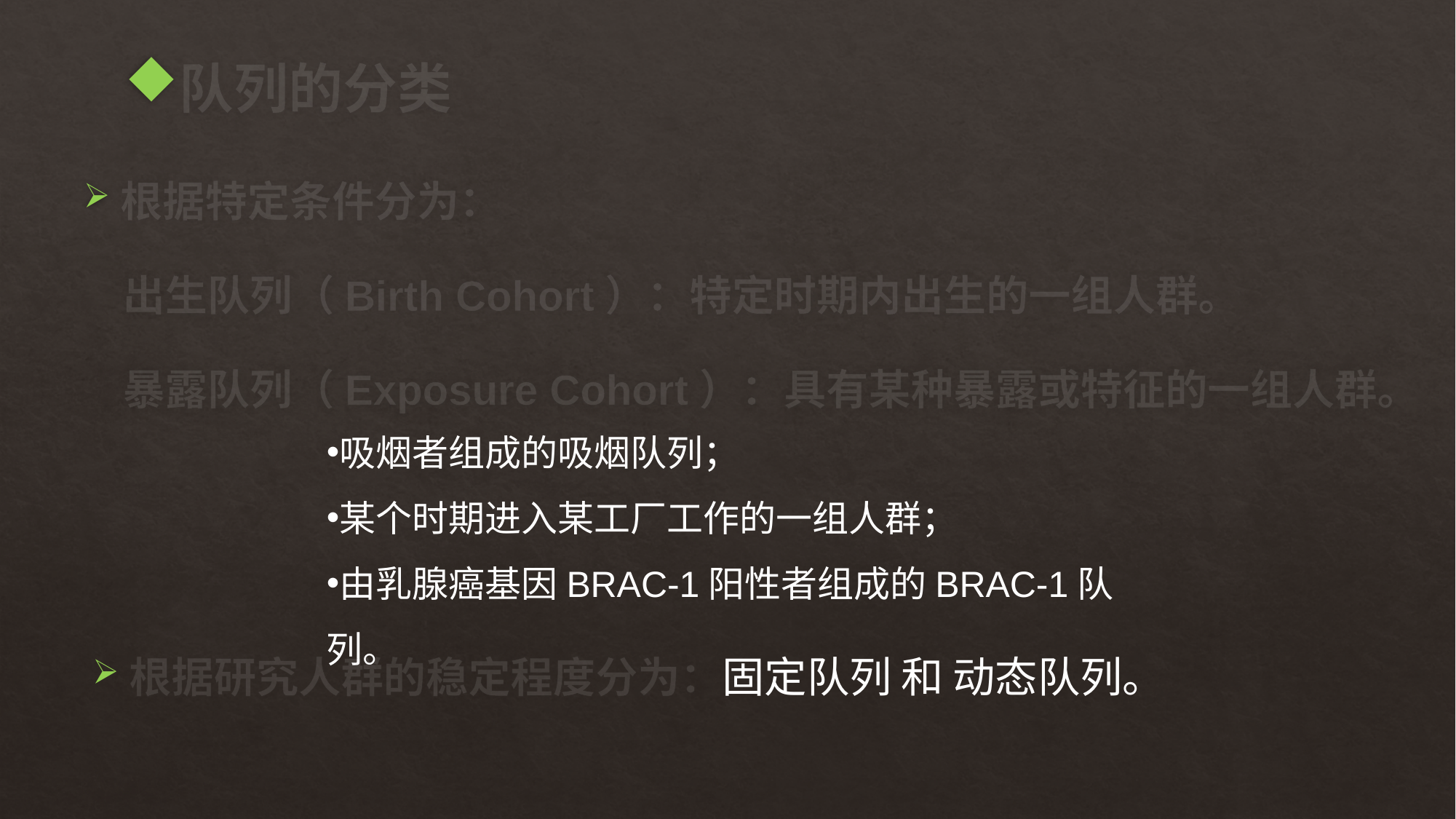

# 队列的分类
根据特定条件分为：
   出生队列（Birth Cohort）：特定时期内出生的一组人群。
   暴露队列（Exposure Cohort）：具有某种暴露或特征的一组人群。

吸烟者组成的吸烟队列；
某个时期进入某工厂工作的一组人群；
由乳腺癌基因BRAC-1阳性者组成的BRAC-1队列。
根据研究人群的稳定程度分为：固定队列 和 动态队列。